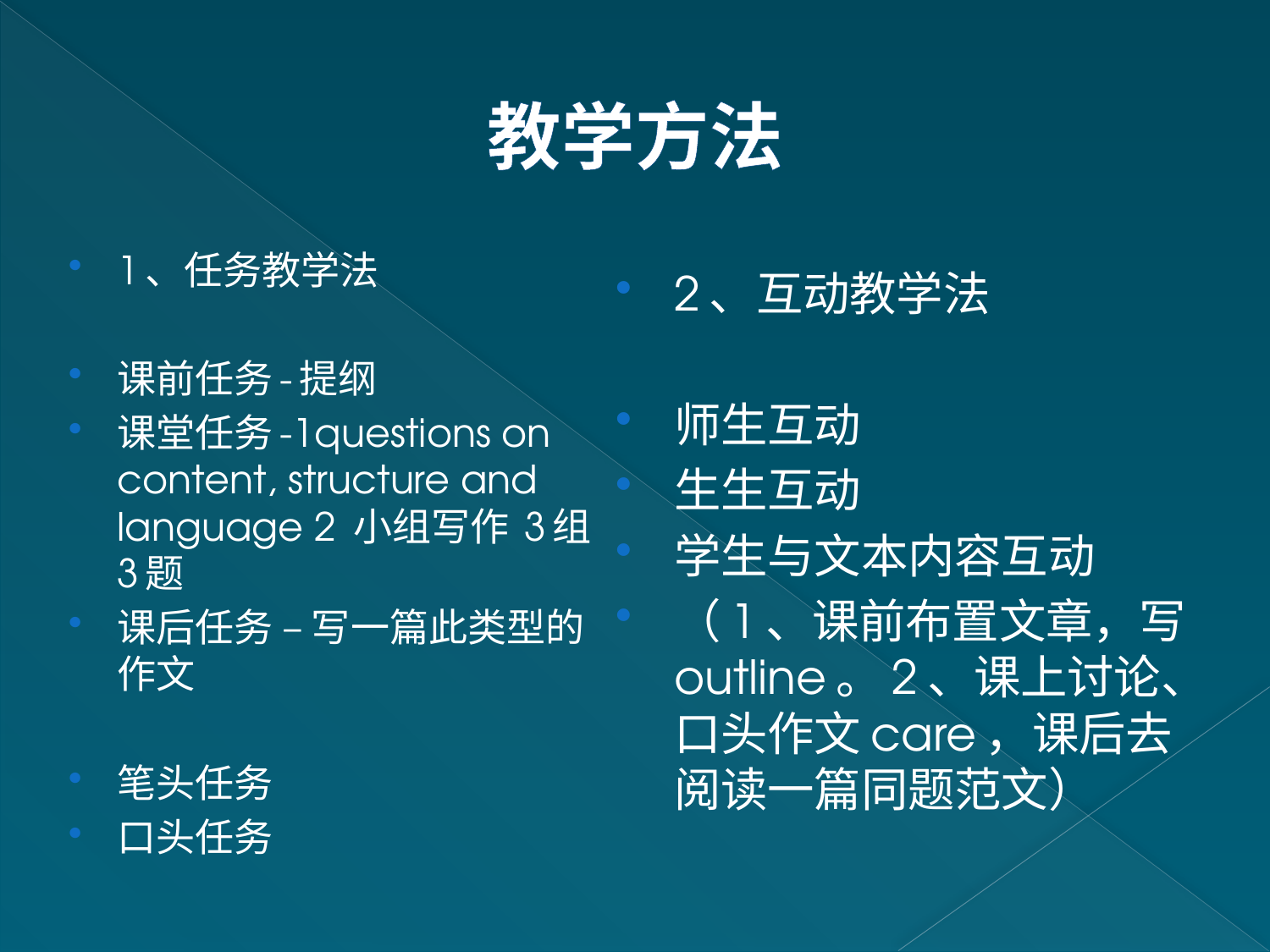

# 教学方法
1、任务教学法

课前任务-提纲
课堂任务-1questions on content, structure and language 2 小组写作 3组3题
课后任务 – 写一篇此类型的作文

笔头任务
口头任务
2、互动教学法

师生互动
生生互动
学生与文本内容互动
（1、课前布置文章，写outline。2、课上讨论、口头作文care，课后去阅读一篇同题范文）